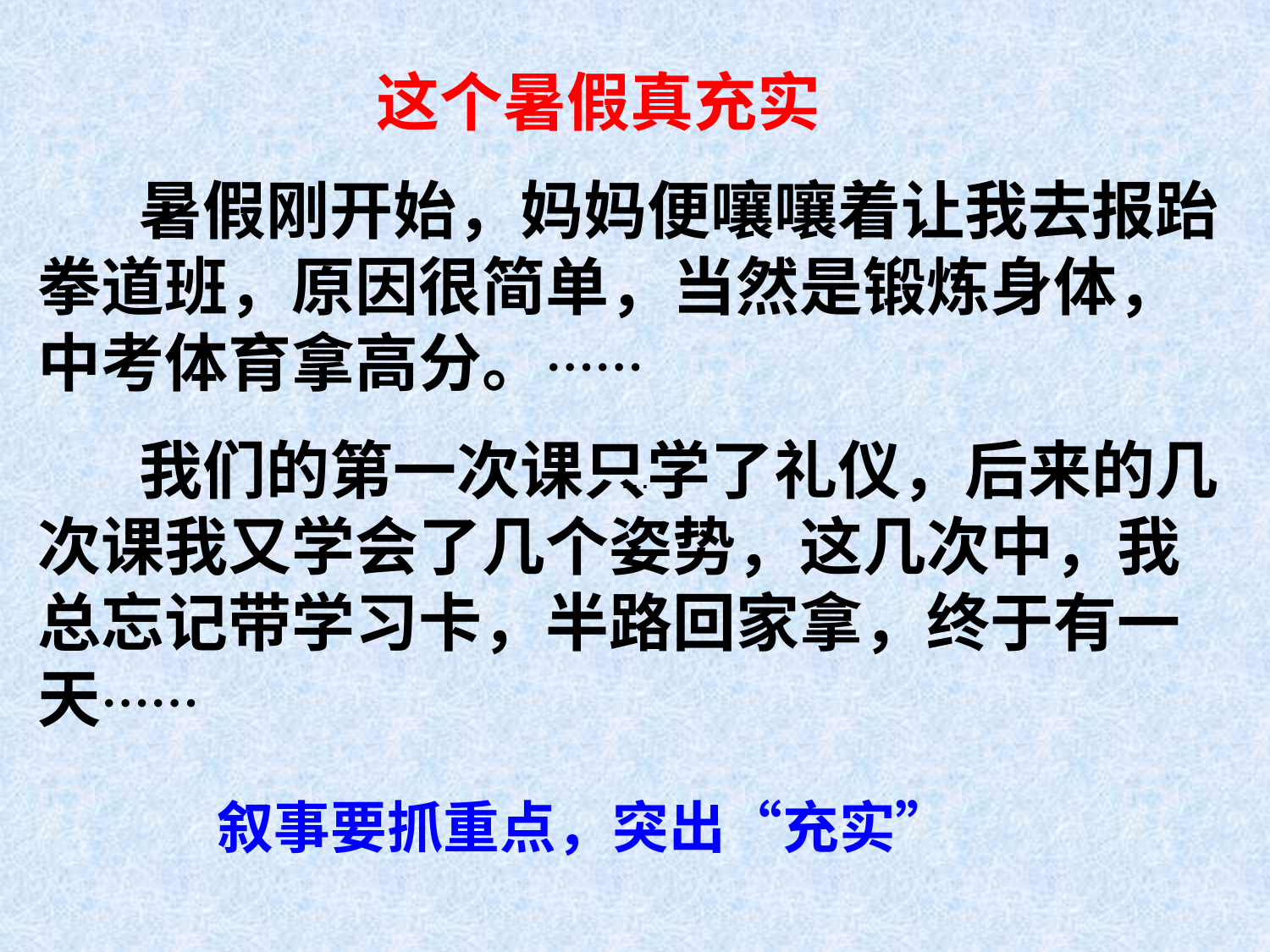

这个暑假真充实
      暑假刚开始，妈妈便嚷嚷着让我去报跆拳道班，原因很简单，当然是锻炼身体，中考体育拿高分。……
      我们的第一次课只学了礼仪，后来的几次课我又学会了几个姿势，这几次中，我总忘记带学习卡，半路回家拿，终于有一天……
…
叙事要抓重点，突出“充实”